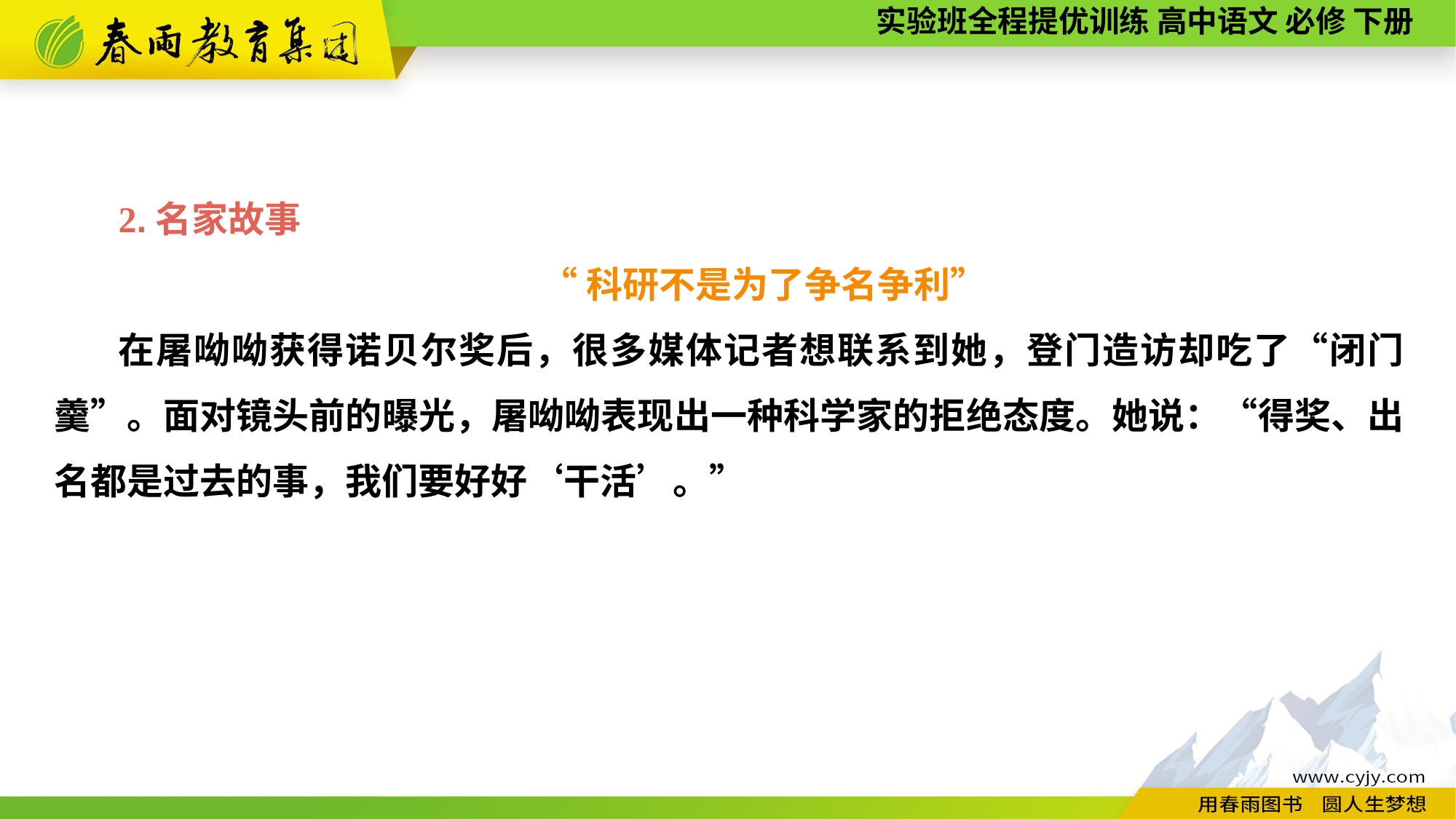

2.名家故事
“科研不是为了争名争利”
在屠呦呦获得诺贝尔奖后，很多媒体记者想联系到她，登门造访却吃了“闭门羹”。面对镜头前的曝光，屠呦呦表现出一种科学家的拒绝态度。她说：“得奖、出名都是过去的事，我们要好好‘干活’。”